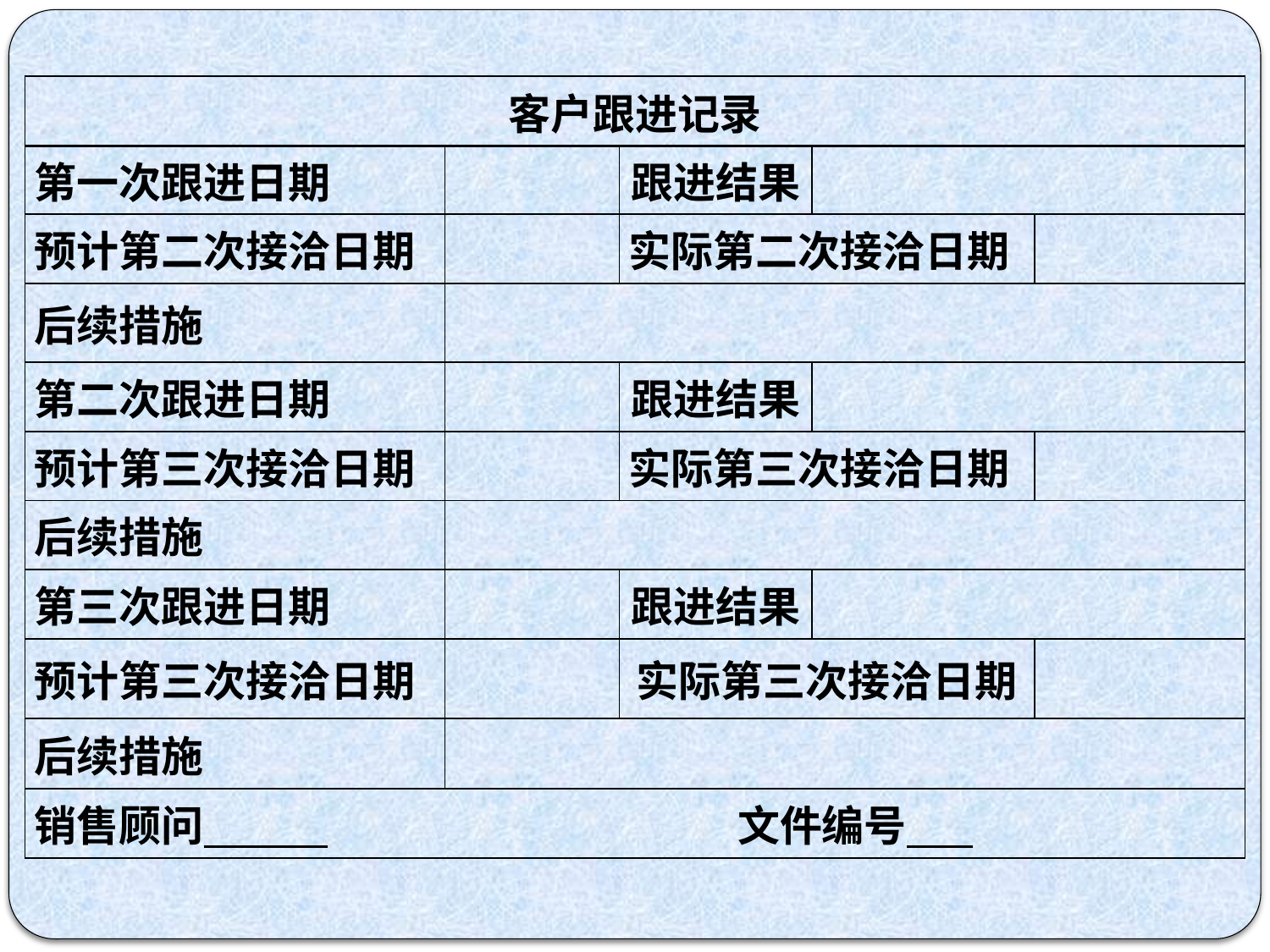

| 客户跟进记录 |  |  |  |  |
| --- | --- | --- | --- | --- |
| 第一次跟进日期 |  | 跟进结果 |  |  |
| 预计第二次接洽日期 |  | 实际第二次接洽日期 |  |  |
| 后续措施 |  |  |  |  |
| 第二次跟进日期 |  | 跟进结果 |  |  |
| 预计第三次接洽日期 |  | 实际第三次接洽日期 |  |  |
| 后续措施 |  |  |  |  |
| 第三次跟进日期 |  | 跟进结果 |  |  |
| 预计第三次接洽日期 |  | 实际第三次接洽日期 |  |  |
| 后续措施 |  |  |  |  |
| 销售顾问 文件编号 |  |  |  |  |